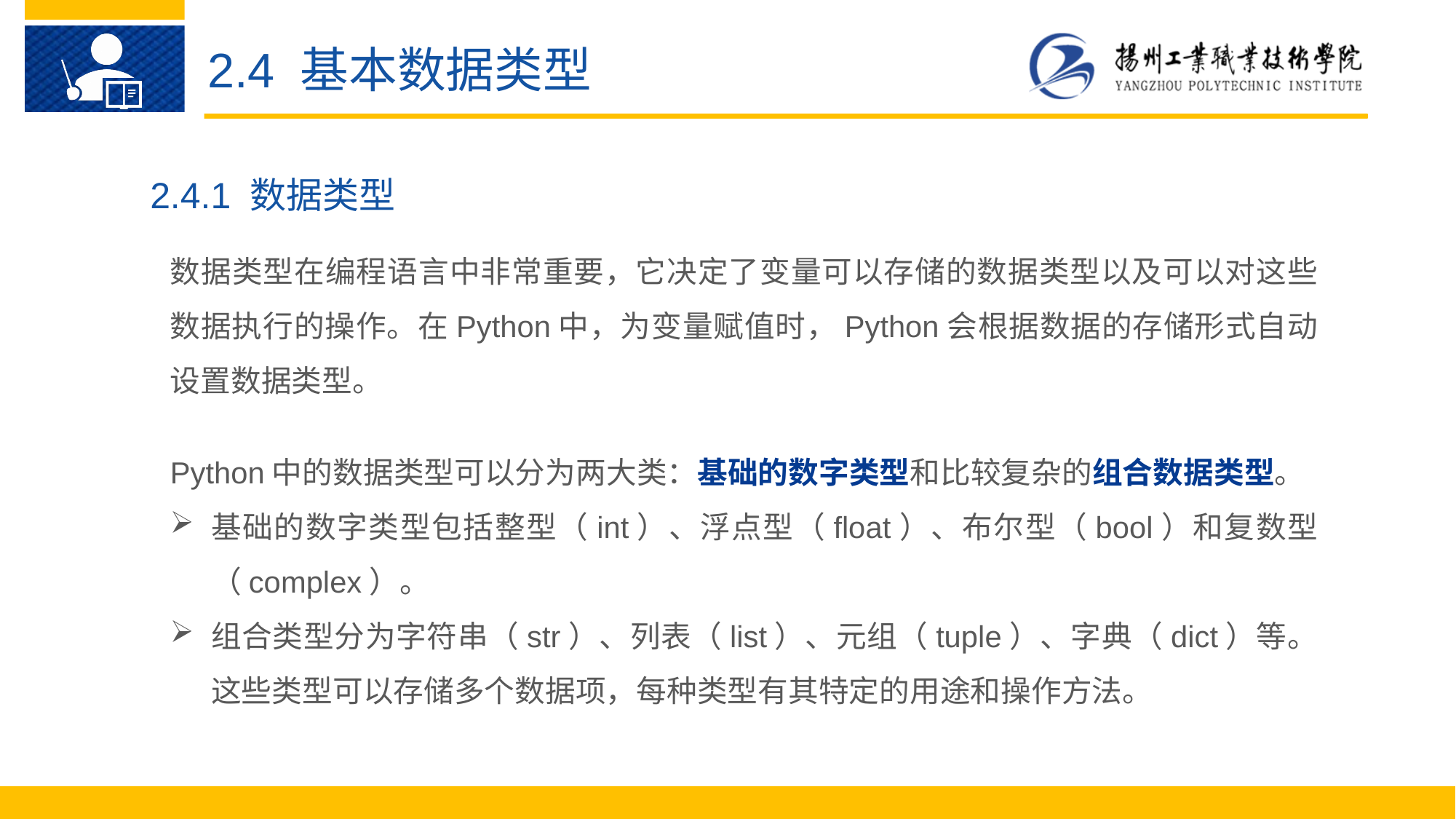

2.4 基本数据类型
2.4.1 数据类型
数据类型在编程语言中非常重要，它决定了变量可以存储的数据类型以及可以对这些数据执行的操作。在Python中，为变量赋值时，Python会根据数据的存储形式自动设置数据类型。
Python中的数据类型可以分为两大类：基础的数字类型和比较复杂的组合数据类型。
基础的数字类型包括整型（int）、浮点型（float）、布尔型（bool）和复数型（complex）。
组合类型分为字符串（str）、列表（list）、元组（tuple）、字典（dict）等。这些类型可以存储多个数据项，每种类型有其特定的用途和操作方法。